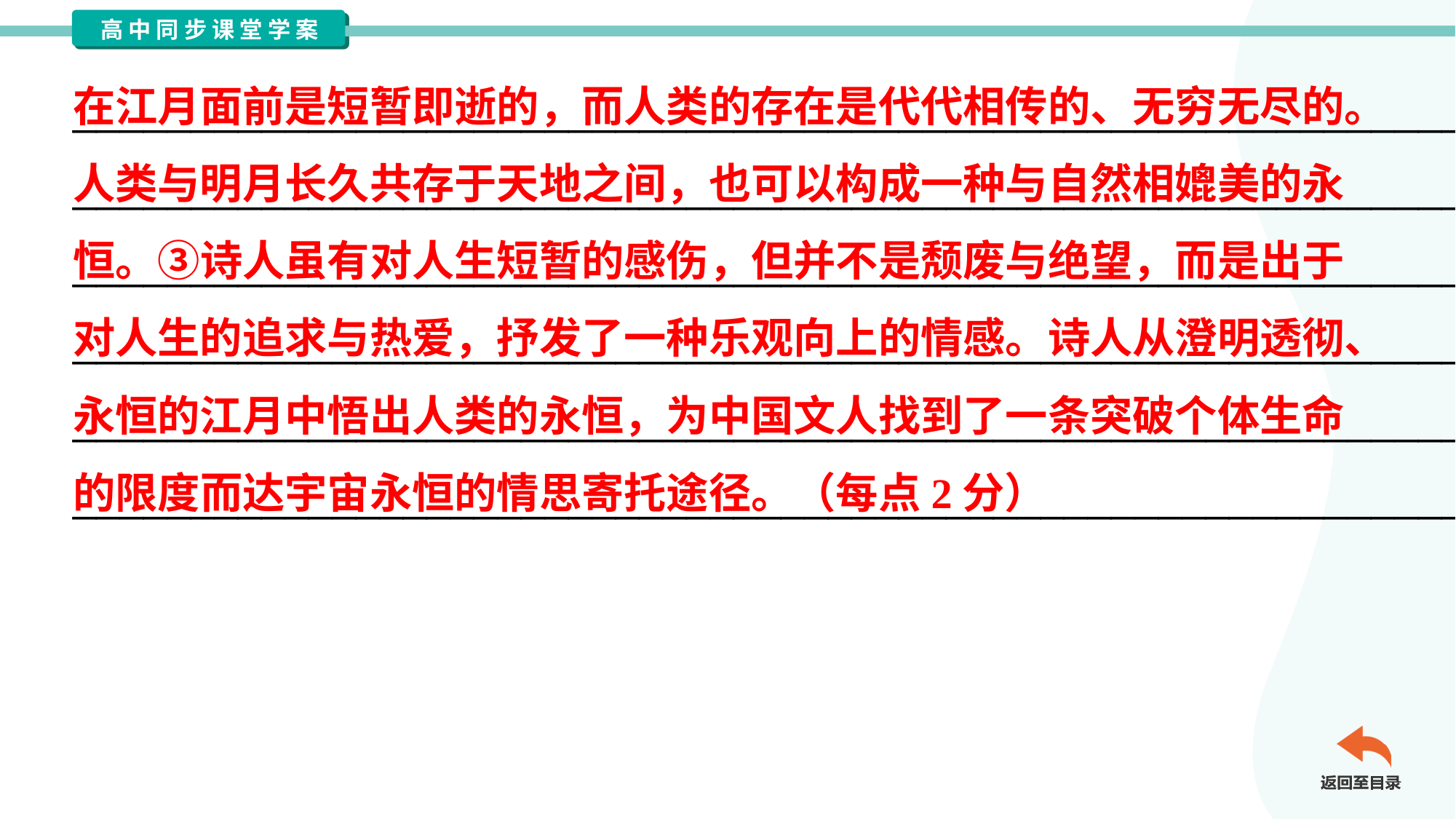

在江月面前是短暂即逝的，而人类的存在是代代相传的、无穷无尽的。
人类与明月长久共存于天地之间，也可以构成一种与自然相媲美的永
恒。③诗人虽有对人生短暂的感伤，但并不是颓废与绝望，而是出于
对人生的追求与热爱，抒发了一种乐观向上的情感。诗人从澄明透彻、
永恒的江月中悟出人类的永恒，为中国文人找到了一条突破个体生命
的限度而达宇宙永恒的情思寄托途径。（每点2分）
_____________________________________________________________
_____________________________________________________________
_____________________________________________________________
_____________________________________________________________
_____________________________________________________________
_____________________________________________________________